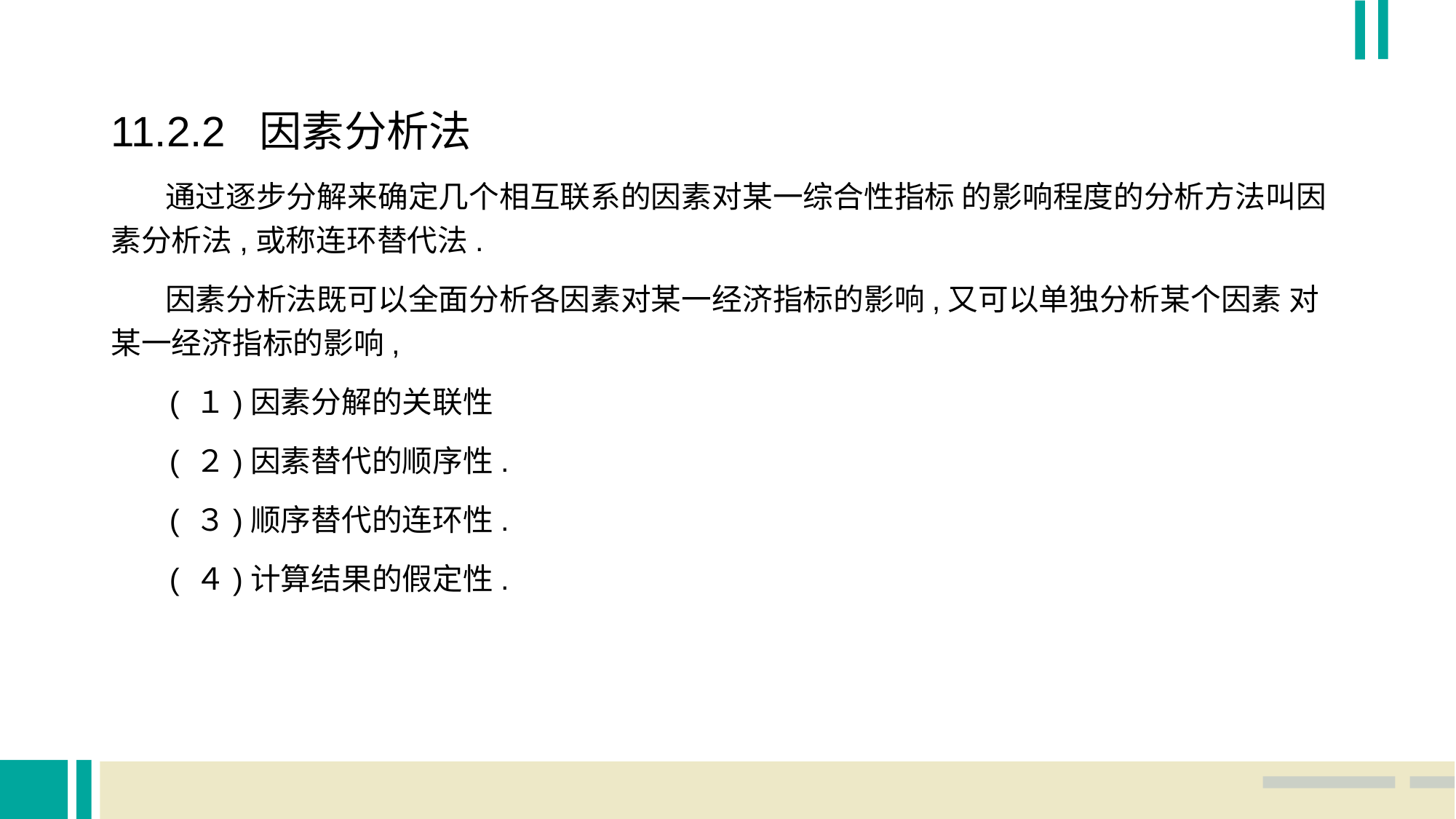

11.2.2  因素分析法
       通过逐步分解来确定几个相互联系的因素对某一综合性指标 的影响程度的分析方法叫因素分析法,或称连环替代法.
       因素分析法既可以全面分析各因素对某一经济指标的影响,又可以单独分析某个因素 对某一经济指标的影响,
       ( １)因素分解的关联性
       ( ２)因素替代的顺序性.
       ( ３)顺序替代的连环性.
       ( ４)计算结果的假定性.